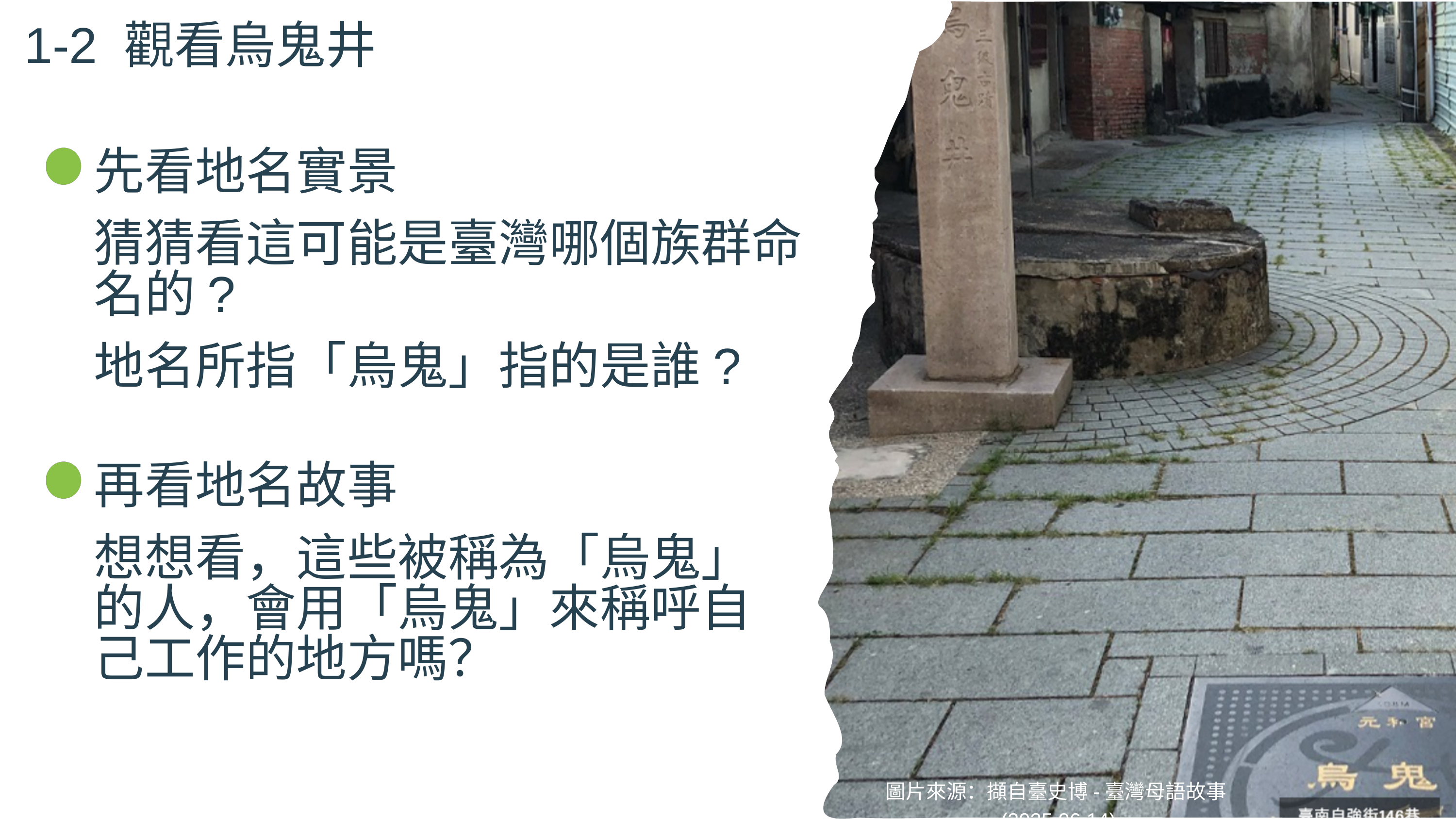

1-2 觀看烏鬼井

先看地名實景
猜猜看這可能是臺灣哪個族群命名的?
地名所指「烏鬼」指的是誰?

再看地名故事
想想看，這些被稱為「烏鬼」的人，會用「烏鬼」來稱呼自己工作的地方嗎？
圖片來源：擷自臺史博-臺灣母語故事(2025.06.14)